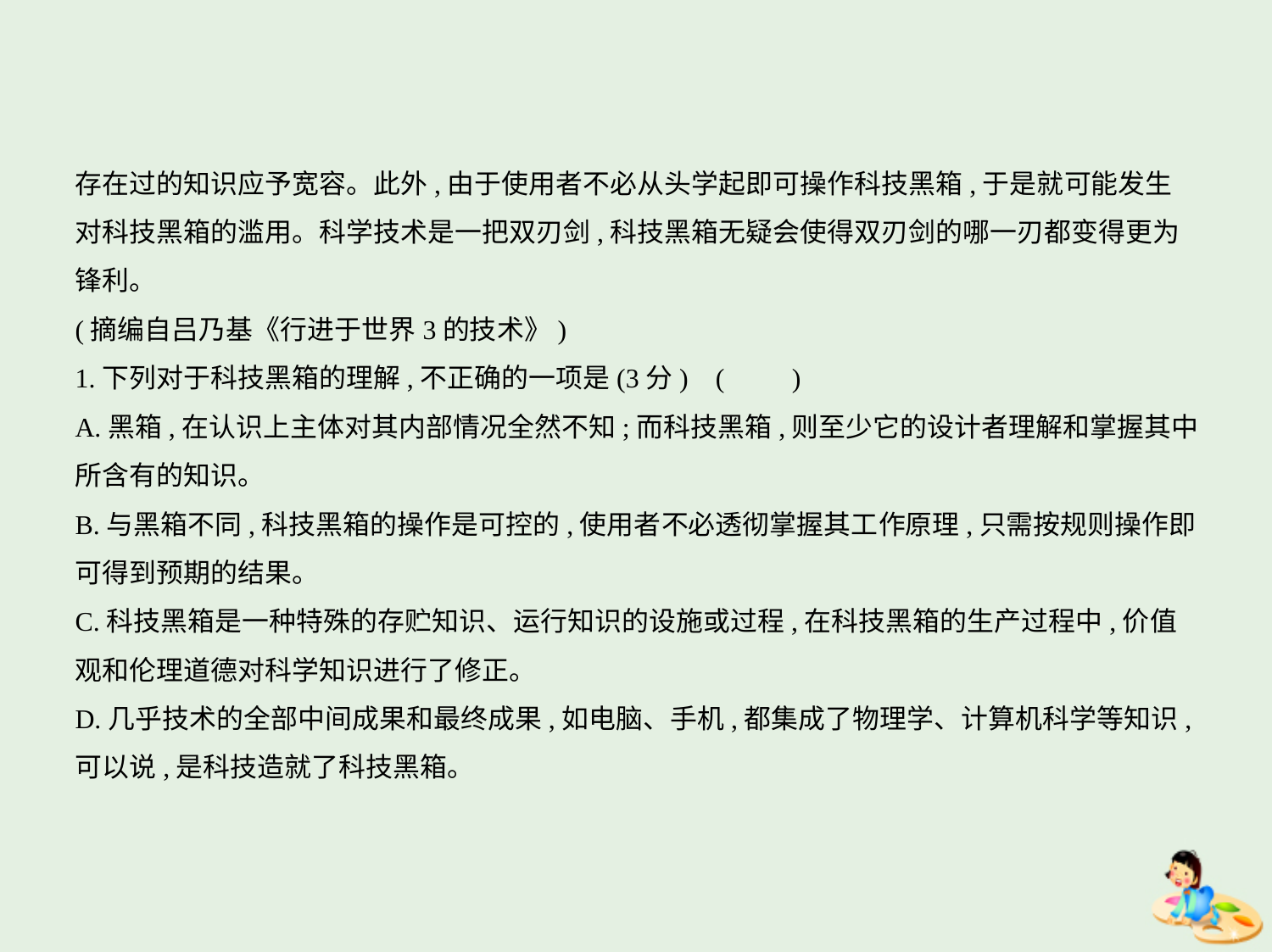

存在过的知识应予宽容。此外,由于使用者不必从头学起即可操作科技黑箱,于是就可能发生
对科技黑箱的滥用。科学技术是一把双刃剑,科技黑箱无疑会使得双刃剑的哪一刃都变得更为锋利。
(摘编自吕乃基《行进于世界3的技术》)
1.下列对于科技黑箱的理解,不正确的一项是(3分) (　　)
A.黑箱,在认识上主体对其内部情况全然不知;而科技黑箱,则至少它的设计者理解和掌握其中
所含有的知识。
B.与黑箱不同,科技黑箱的操作是可控的,使用者不必透彻掌握其工作原理,只需按规则操作即
可得到预期的结果。
C.科技黑箱是一种特殊的存贮知识、运行知识的设施或过程,在科技黑箱的生产过程中,价值
观和伦理道德对科学知识进行了修正。
D.几乎技术的全部中间成果和最终成果,如电脑、手机,都集成了物理学、计算机科学等知识,
可以说,是科技造就了科技黑箱。